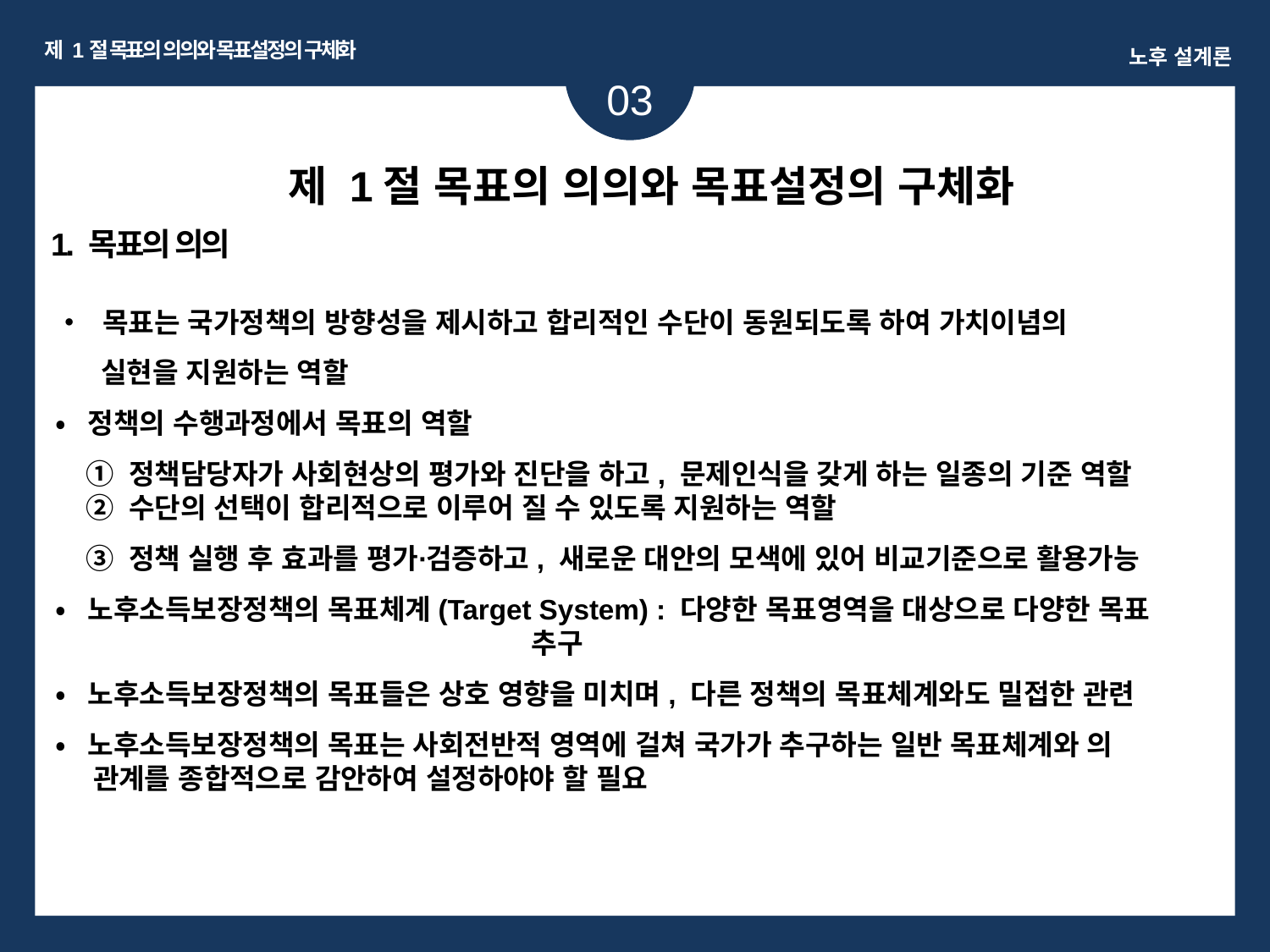

제 1절 목표의 의의와 목표설정의 구체화
노후 설계론
03

제 1절 목표의 의의와 목표설정의 구체화
1. 목표의 의의
•  목표는 국가정책의 방향성을 제시하고 합리적인 수단이 동원되도록 하여 가치이념의
     실현을 지원하는 역할
•  정책의 수행과정에서 목표의 역할
    ① 정책담당자가 사회현상의 평가와 진단을 하고, 문제인식을 갖게 하는 일종의 기준 역할
    ② 수단의 선택이 합리적으로 이루어 질 수 있도록 지원하는 역할
    ③ 정책 실행 후 효과를 평가∙검증하고, 새로운 대안의 모색에 있어 비교기준으로 활용가능
•  노후소득보장정책의 목표체계(Target System) : 다양한 목표영역을 대상으로 다양한 목표
                                                            추구
•  노후소득보장정책의 목표들은 상호 영향을 미치며, 다른 정책의 목표체계와도 밀접한 관련
•  노후소득보장정책의 목표는 사회전반적 영역에 걸쳐 국가가 추구하는 일반 목표체계와 의
    관계를 종합적으로 감안하여 설정하야야 할 필요